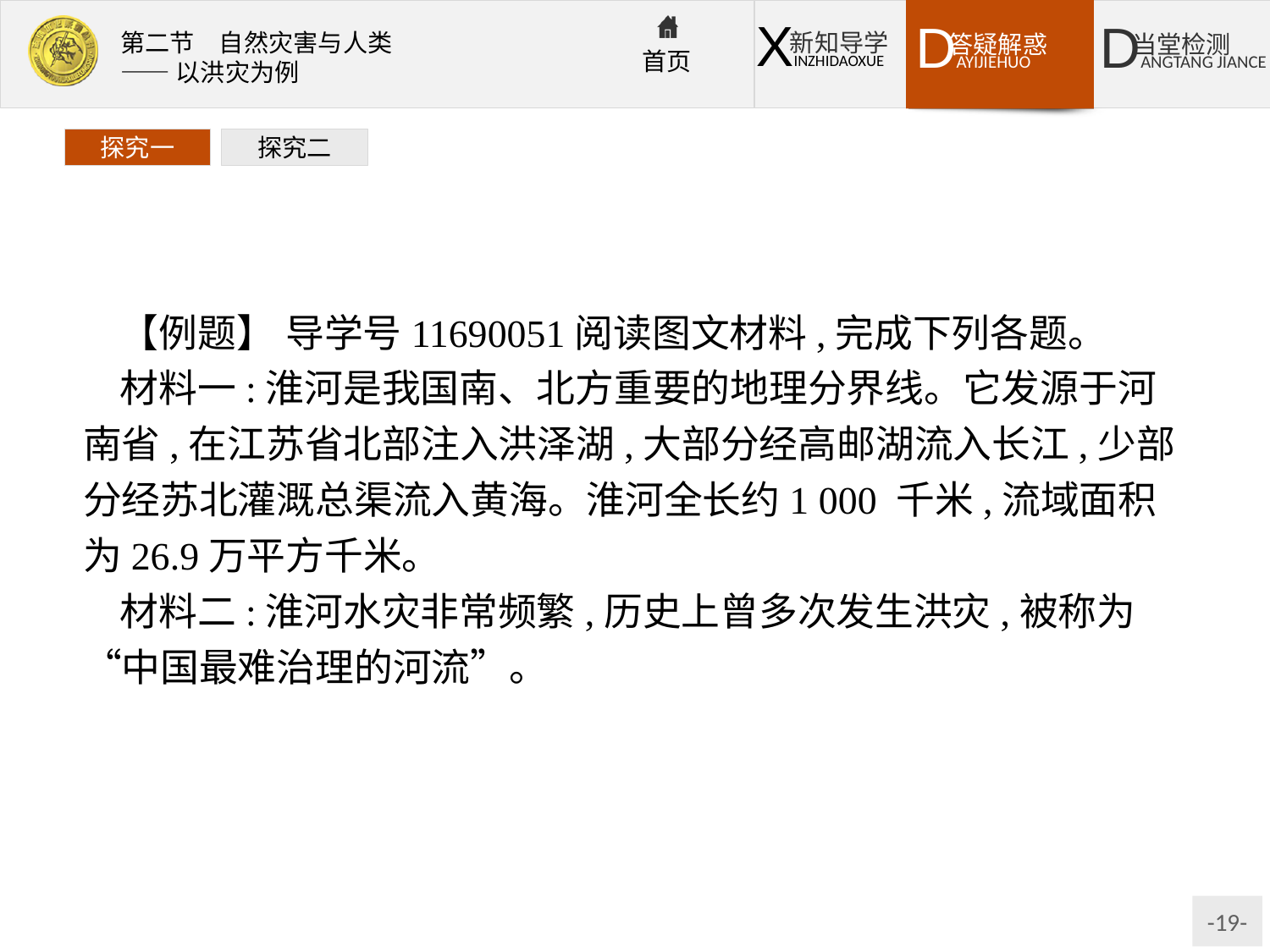

探究一
探究二
【例题】 导学号11690051阅读图文材料,完成下列各题。
材料一:淮河是我国南、北方重要的地理分界线。它发源于河南省,在江苏省北部注入洪泽湖,大部分经高邮湖流入长江,少部分经苏北灌溉总渠流入黄海。淮河全长约1 000 千米,流域面积为26.9万平方千米。
材料二:淮河水灾非常频繁,历史上曾多次发生洪灾,被称为“中国最难治理的河流”。